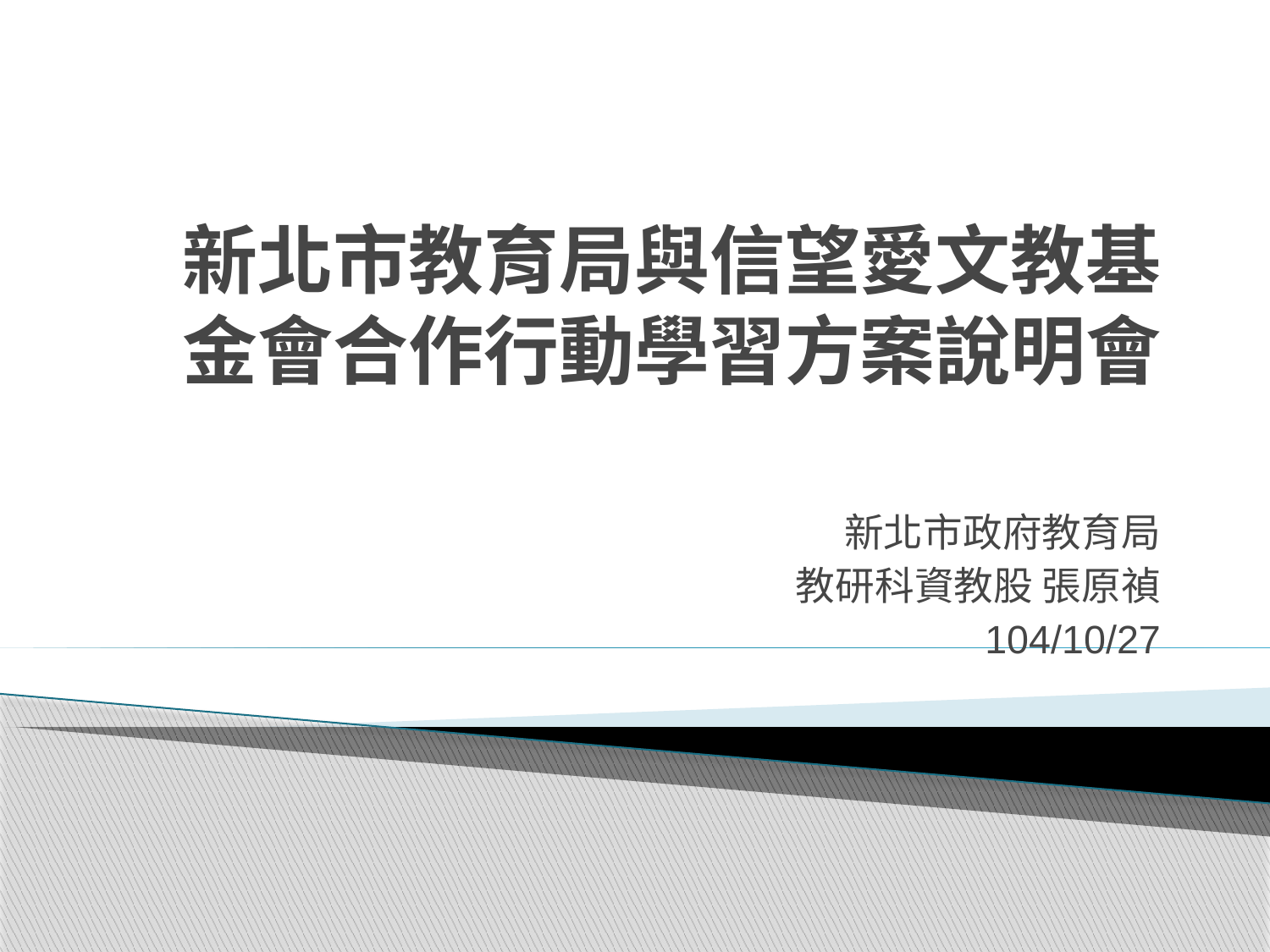

# 新北市教育局與信望愛文教基金會合作行動學習方案說明會
新北市政府教育局
教研科資教股 張原禎
104/10/27